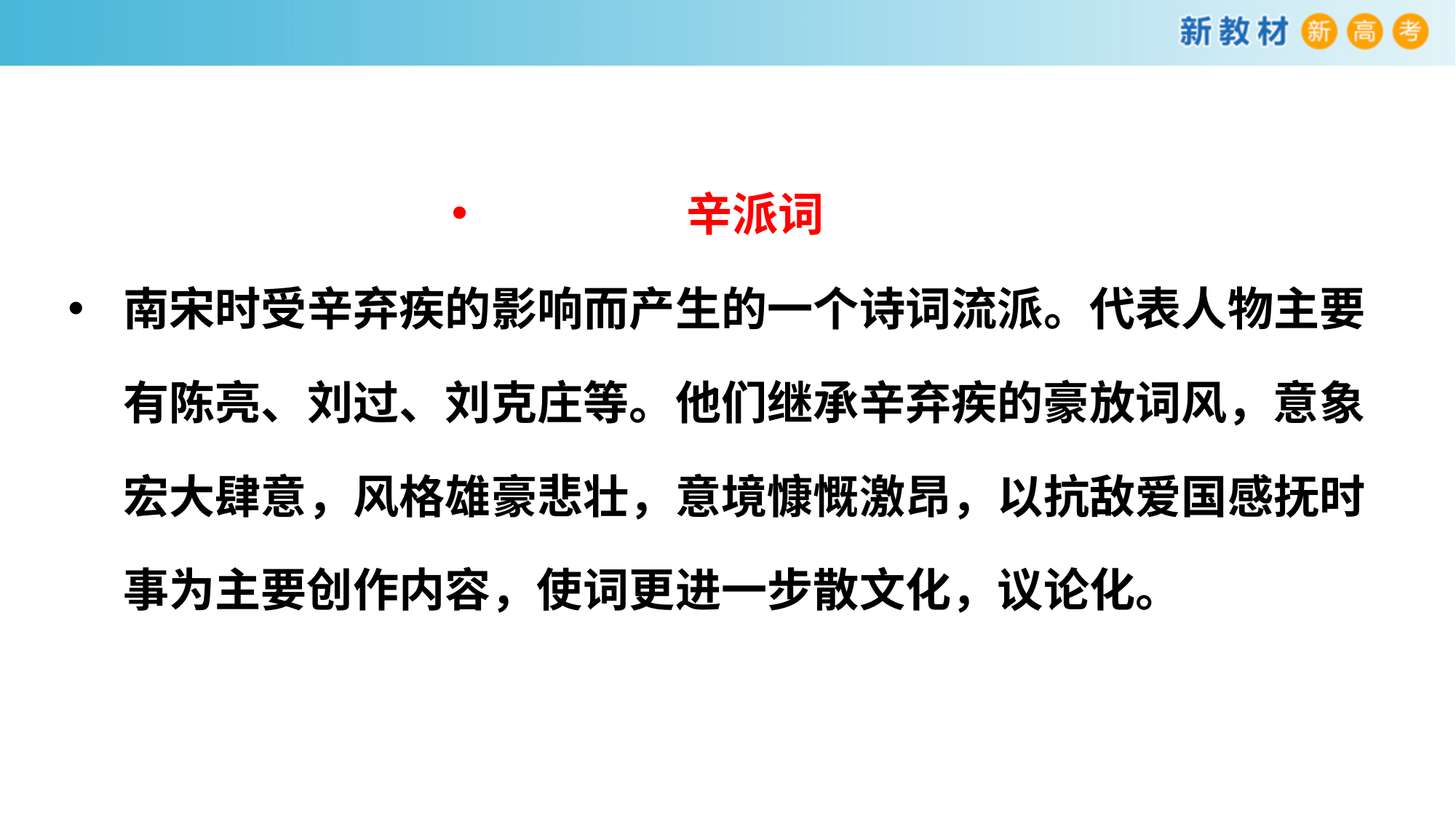

辛派词
南宋时受辛弃疾的影响而产生的一个诗词流派。代表人物主要有陈亮、刘过、刘克庄等。他们继承辛弃疾的豪放词风，意象宏大肆意，风格雄豪悲壮，意境慷慨激昂，以抗敌爱国感抚时事为主要创作内容，使词更进一步散文化，议论化。